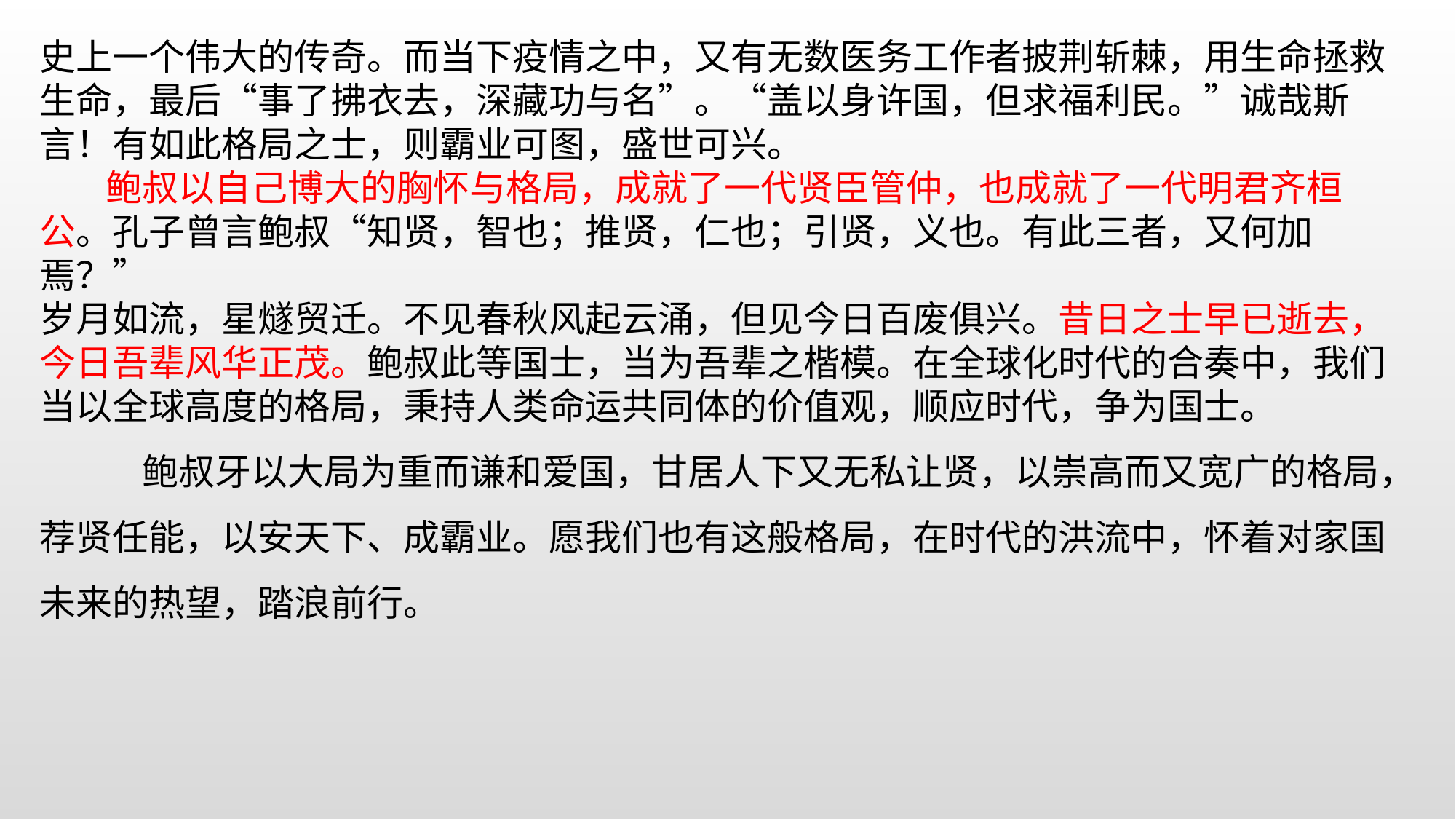

史上一个伟大的传奇。而当下疫情之中，又有无数医务工作者披荆斩棘，用生命拯救生命，最后“事了拂衣去，深藏功与名”。“盖以身许国，但求福利民。”诚哉斯言！有如此格局之士，则霸业可图，盛世可兴。       鲍叔以自己博大的胸怀与格局，成就了一代贤臣管仲，也成就了一代明君齐桓公。孔子曾言鲍叔“知贤，智也；推贤，仁也；引贤，义也。有此三者，又何加焉？”岁月如流，星燧贸迁。不见春秋风起云涌，但见今日百废俱兴。昔日之士早已逝去，今日吾辈风华正茂。鲍叔此等国士，当为吾辈之楷模。在全球化时代的合奏中，我们当以全球高度的格局，秉持人类命运共同体的价值观，顺应时代，争为国士。       鲍叔牙以大局为重而谦和爱国，甘居人下又无私让贤，以崇高而又宽广的格局，荐贤任能，以安天下、成霸业。愿我们也有这般格局，在时代的洪流中，怀着对家国未来的热望，踏浪前行。